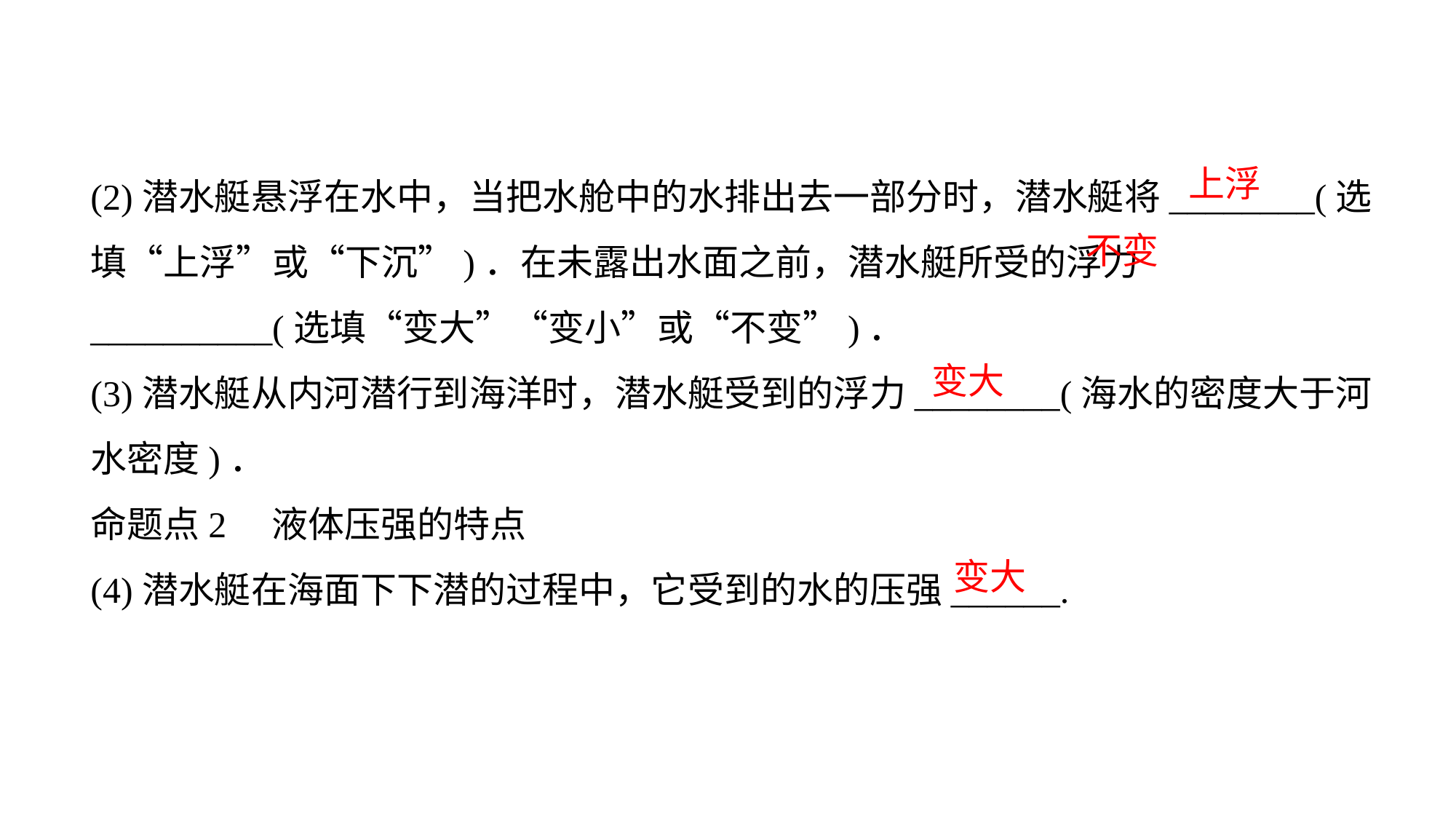

(2)潜水艇悬浮在水中，当把水舱中的水排出去一部分时，潜水艇将________(选填“上浮”或“下沉”)．在未露出水面之前，潜水艇所受的浮力__________(选填“变大”“变小”或“不变”)．
(3)潜水艇从内河潜行到海洋时，潜水艇受到的浮力________(海水的密度大于河水密度)．
命题点2　液体压强的特点
(4)潜水艇在海面下下潜的过程中，它受到的水的压强______.
上浮
不变
变大
变大